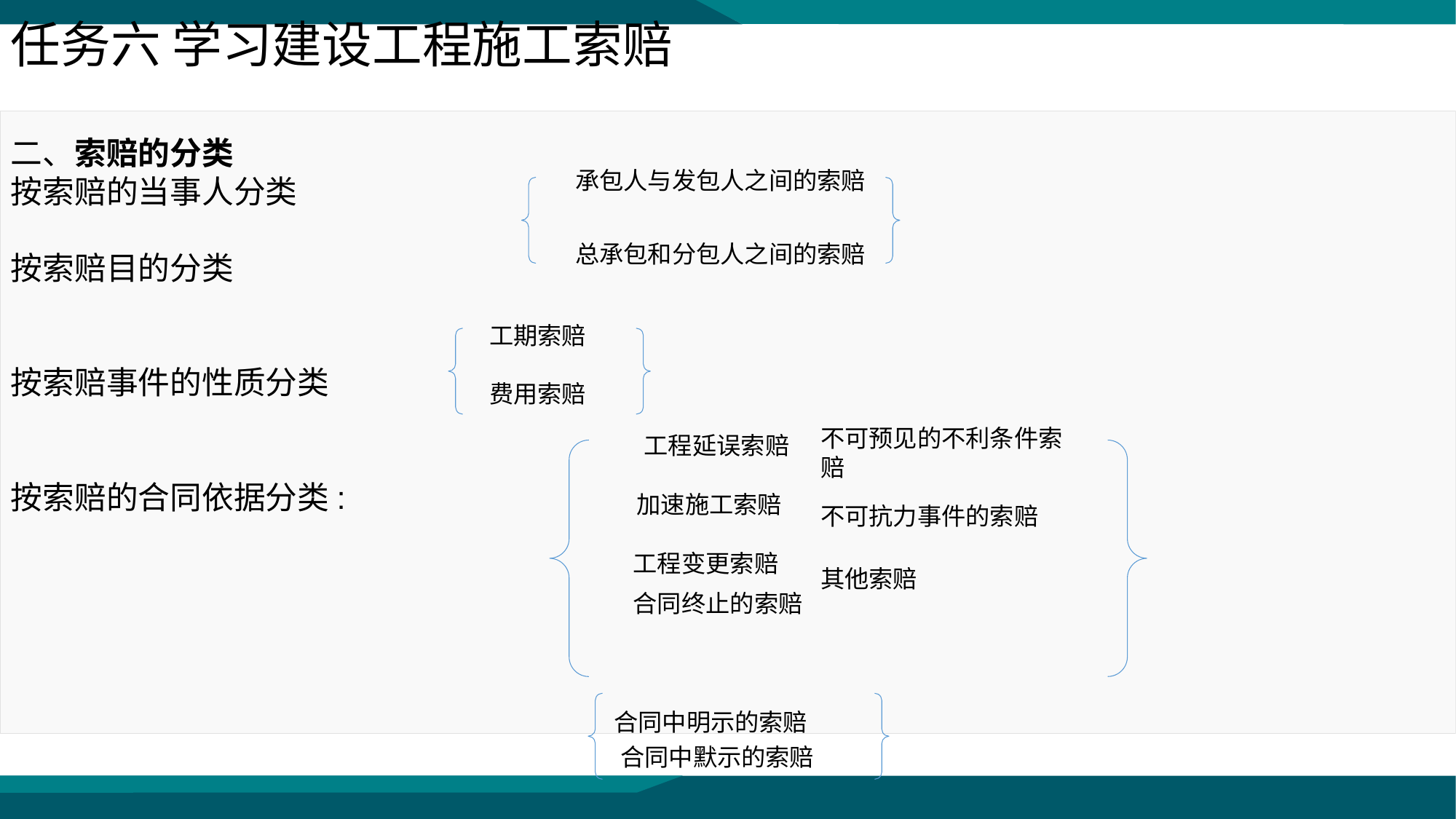

任务六 学习建设工程施工索赔
二、索赔的分类
按索赔的当事人分类

按索赔目的分类

按索赔事件的性质分类

按索赔的合同依据分类:
承包人与发包人之间的索赔

总承包和分包人之间的索赔
工期索赔

费用索赔
工程延误索赔
不可预见的不利条件索赔

加速施工索赔
不可抗力事件的索赔
工程变更索赔
其他索赔
合同终止的索赔

合同中明示的索赔
合同中默示的索赔